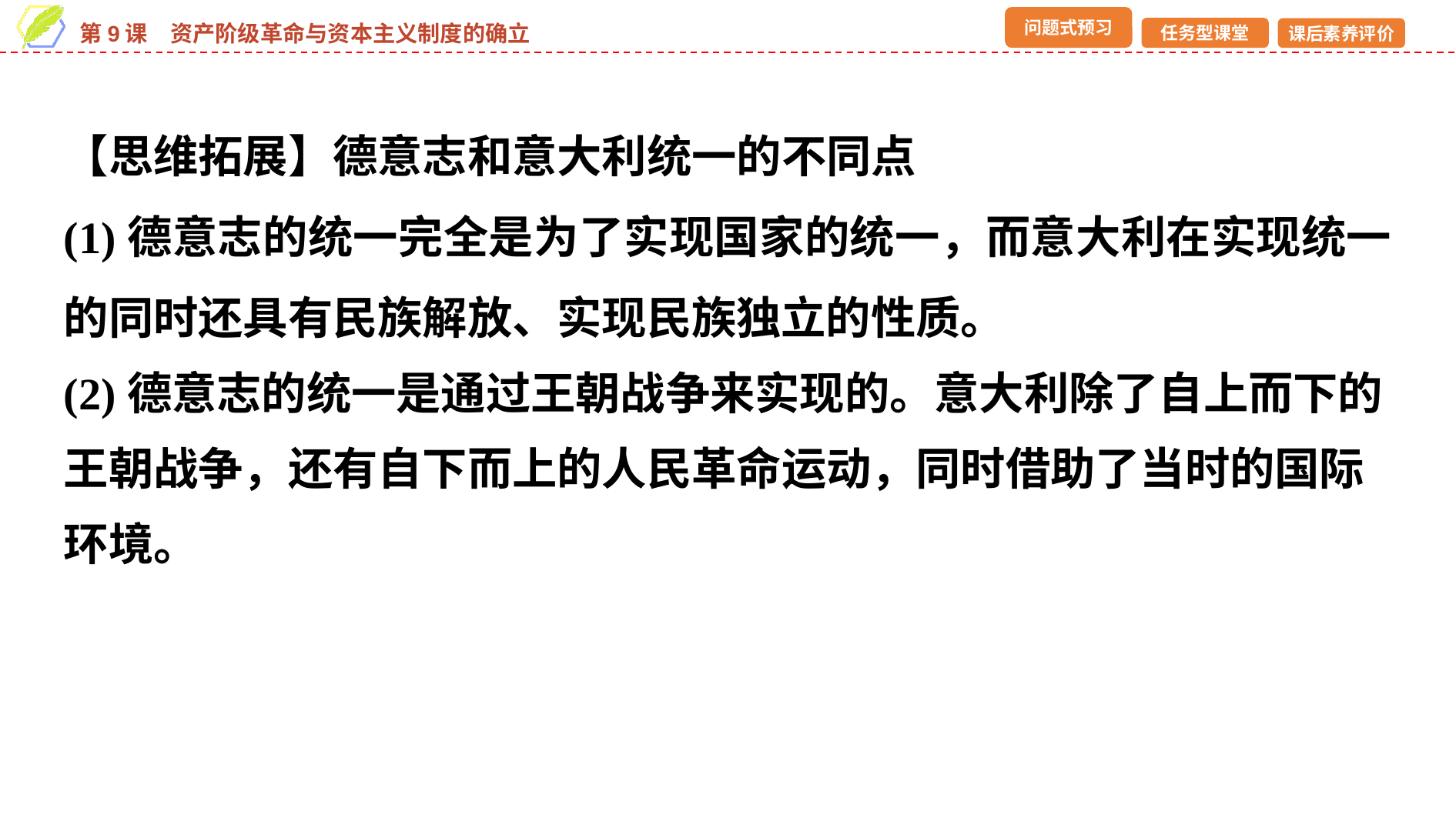

【思维拓展】德意志和意大利统一的不同点
(1)德意志的统一完全是为了实现国家的统一，而意大利在实现统一的同时还具有民族解放、实现民族独立的性质。
(2)德意志的统一是通过王朝战争来实现的。意大利除了自上而下的王朝战争，还有自下而上的人民革命运动，同时借助了当时的国际环境。